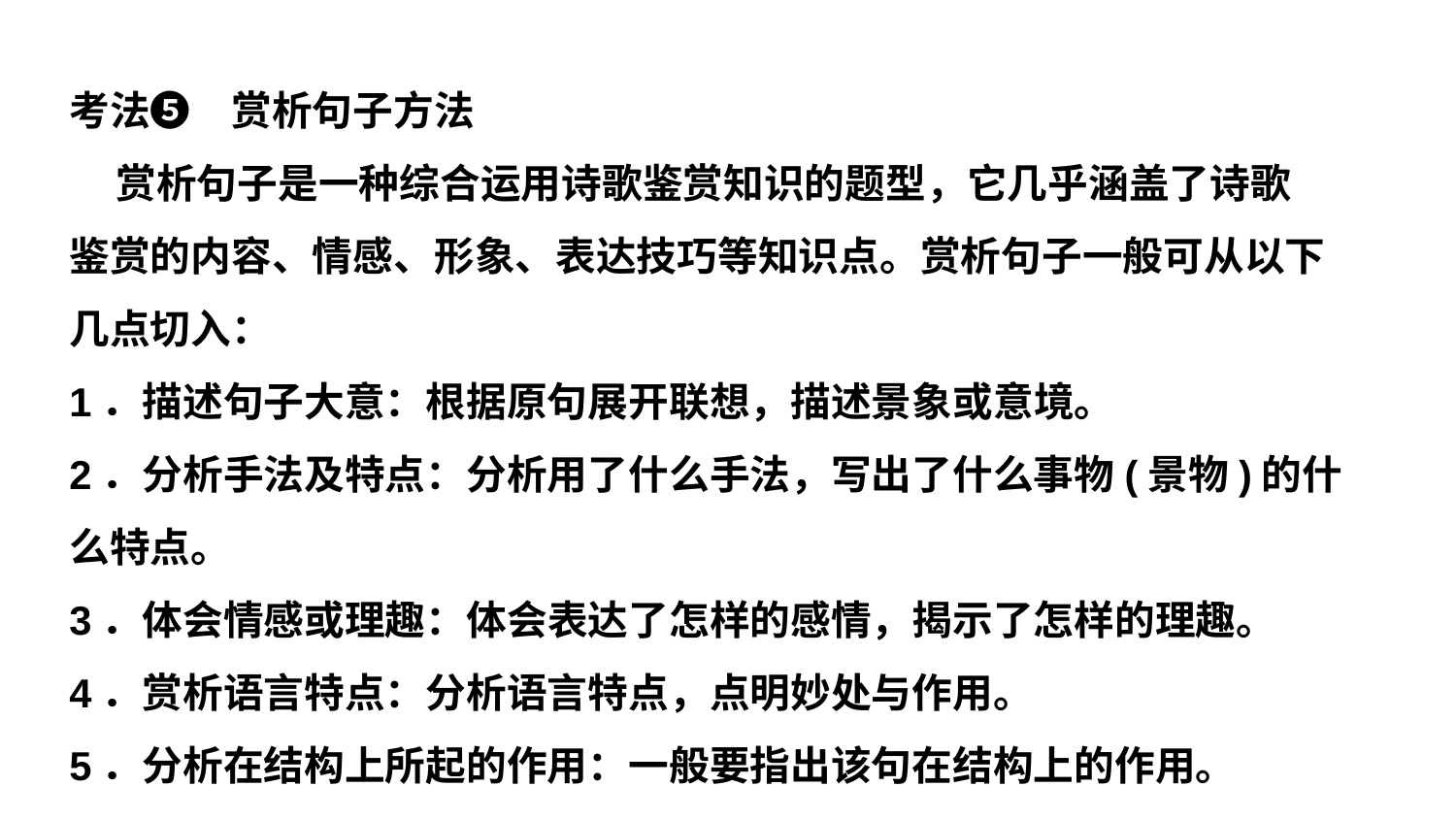

考法❺　赏析句子方法
    赏析句子是一种综合运用诗歌鉴赏知识的题型，它几乎涵盖了诗歌
鉴赏的内容、情感、形象、表达技巧等知识点。赏析句子一般可从以下
几点切入：
1．描述句子大意：根据原句展开联想，描述景象或意境。
2．分析手法及特点：分析用了什么手法，写出了什么事物(景物)的什
么特点。
3．体会情感或理趣：体会表达了怎样的感情，揭示了怎样的理趣。
4．赏析语言特点：分析语言特点，点明妙处与作用。
5．分析在结构上所起的作用：一般要指出该句在结构上的作用。